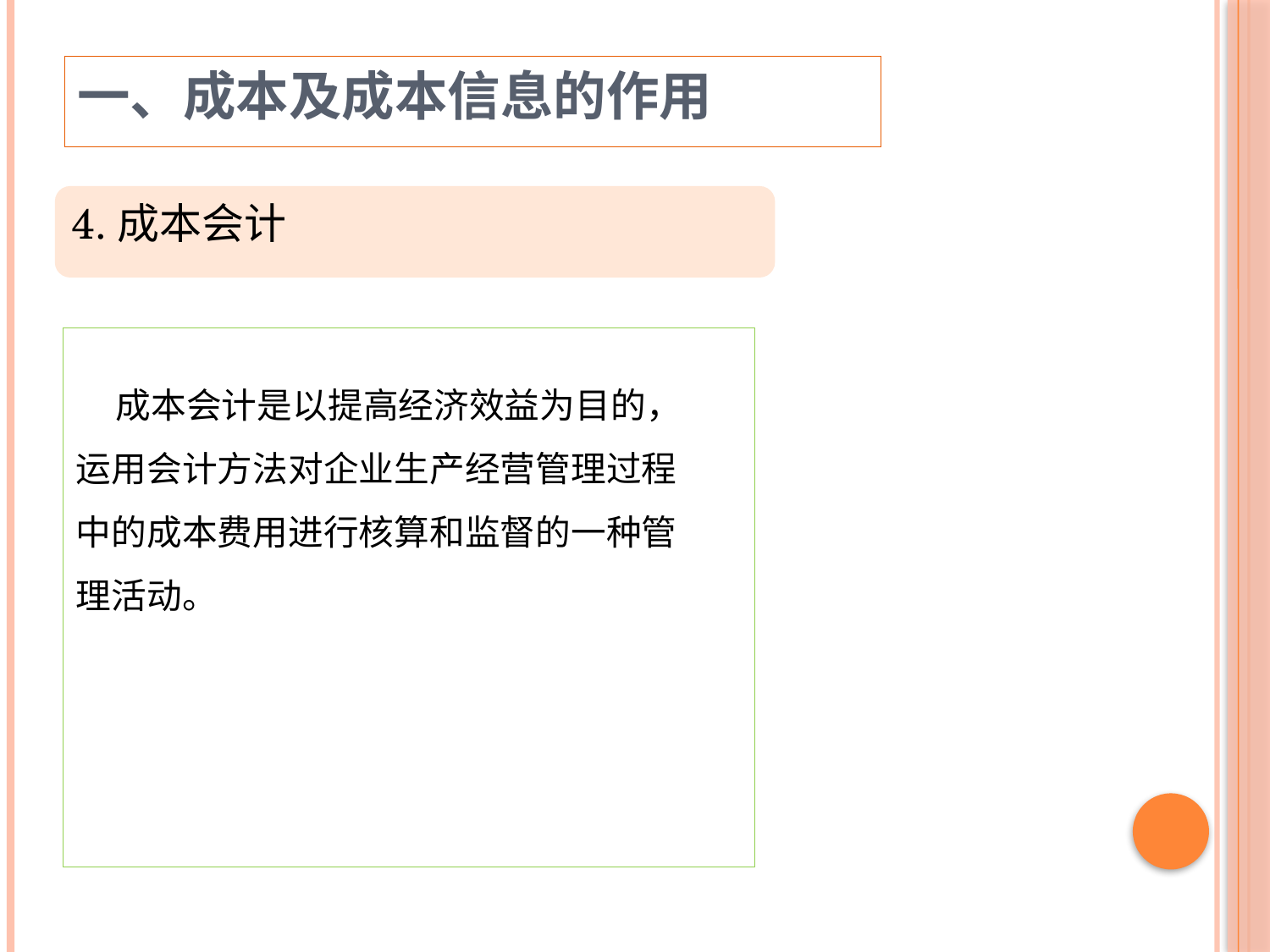

一、成本及成本信息的作用
4.成本会计

    成本会计是以提高经济效益为目的，运用会计方法对企业生产经营管理过程中的成本费用进行核算和监督的一种管理活动。